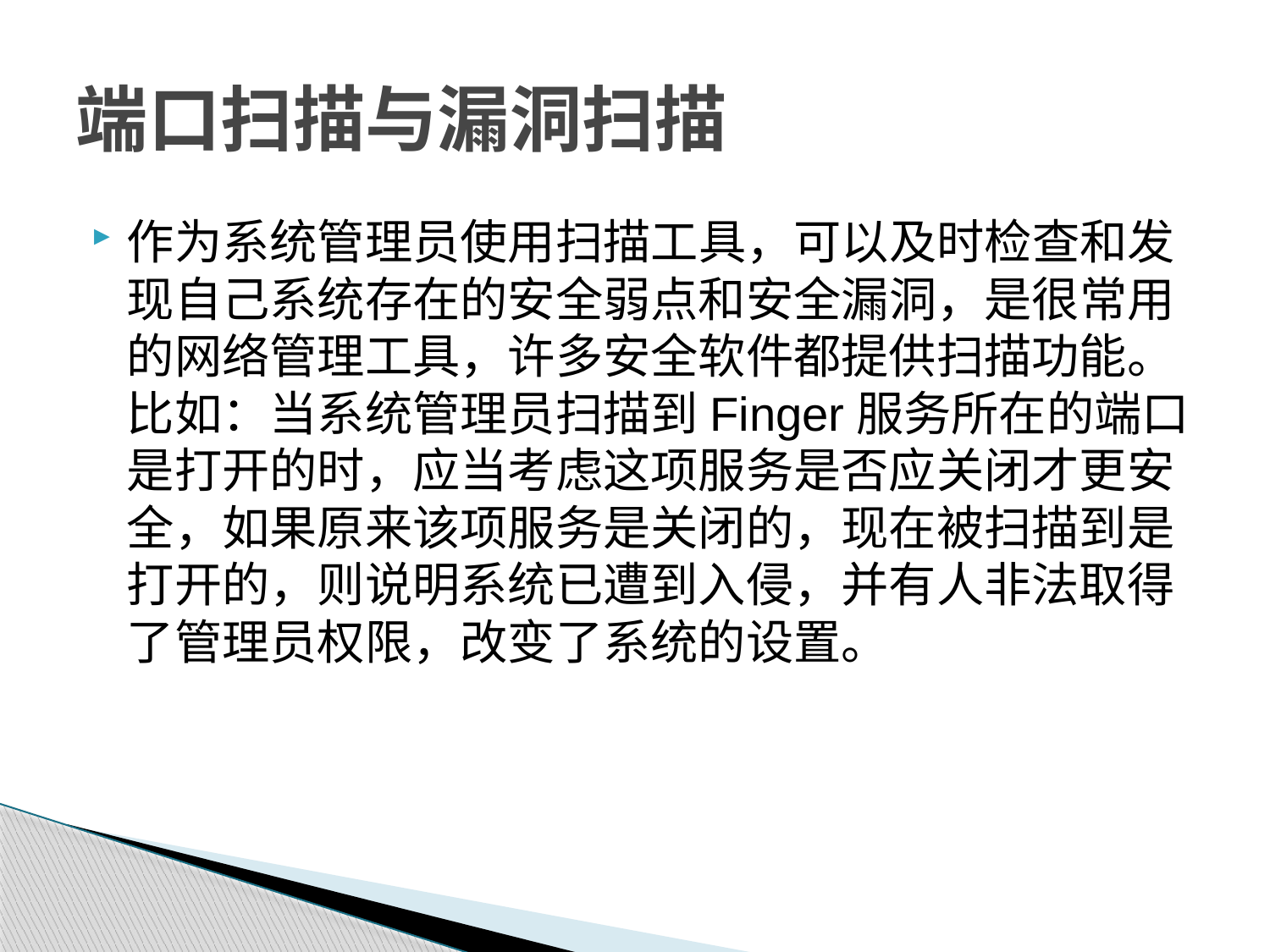

# 端口扫描与漏洞扫描
作为系统管理员使用扫描工具，可以及时检查和发现自己系统存在的安全弱点和安全漏洞，是很常用的网络管理工具，许多安全软件都提供扫描功能。比如：当系统管理员扫描到Finger服务所在的端口是打开的时，应当考虑这项服务是否应关闭才更安全，如果原来该项服务是关闭的，现在被扫描到是打开的，则说明系统已遭到入侵，并有人非法取得了管理员权限，改变了系统的设置。